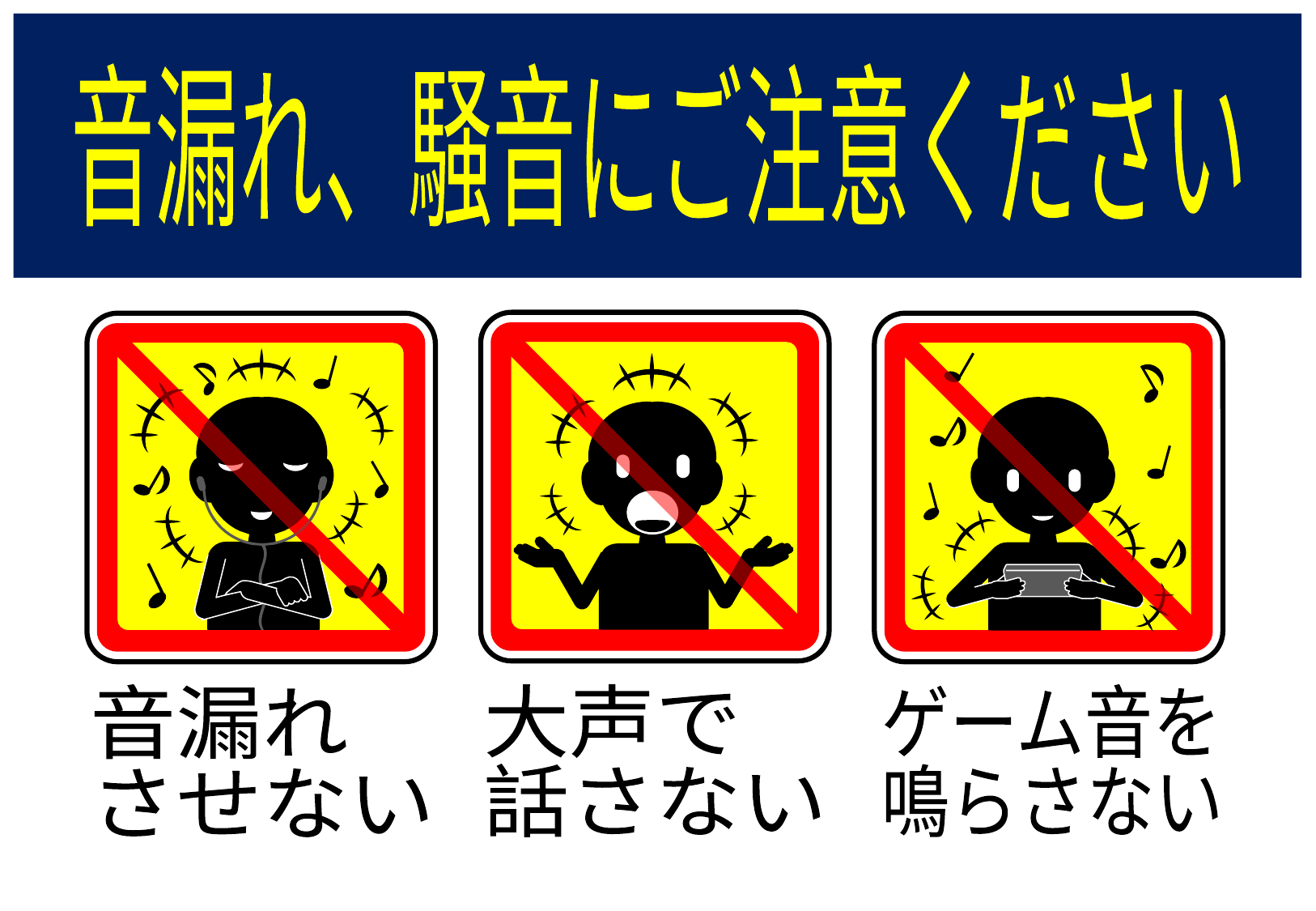

音漏れ、騒音にご注意ください

音漏れ
させない
大声で
話さない
ゲーム音を
鳴らさない